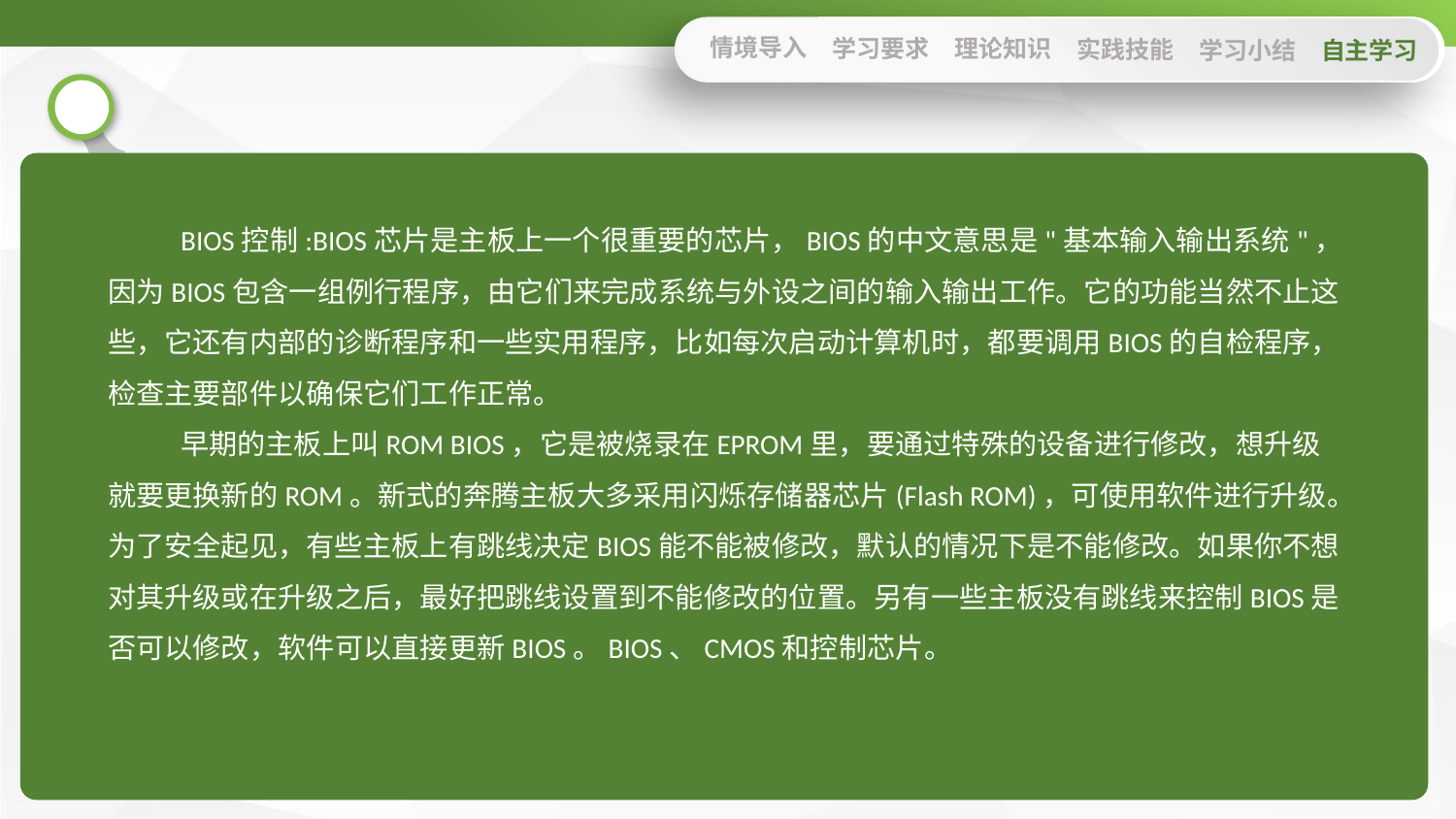

情境导入
学习要求
理论知识
实践技能
学习小结
自主学习
BIOS控制:BIOS芯片是主板上一个很重要的芯片，BIOS的中文意思是"基本输入输出系统"，因为BIOS包含一组例行程序，由它们来完成系统与外设之间的输入输出工作。它的功能当然不止这些，它还有内部的诊断程序和一些实用程序，比如每次启动计算机时，都要调用BIOS的自检程序，检查主要部件以确保它们工作正常。
早期的主板上叫ROM BIOS，它是被烧录在EPROM里，要通过特殊的设备进行修改，想升级就要更换新的ROM。新式的奔腾主板大多采用闪烁存储器芯片(Flash ROM)，可使用软件进行升级。为了安全起见，有些主板上有跳线决定BIOS能不能被修改，默认的情况下是不能修改。如果你不想对其升级或在升级之后，最好把跳线设置到不能修改的位置。另有一些主板没有跳线来控制BIOS是否可以修改，软件可以直接更新BIOS。BIOS、CMOS和控制芯片。